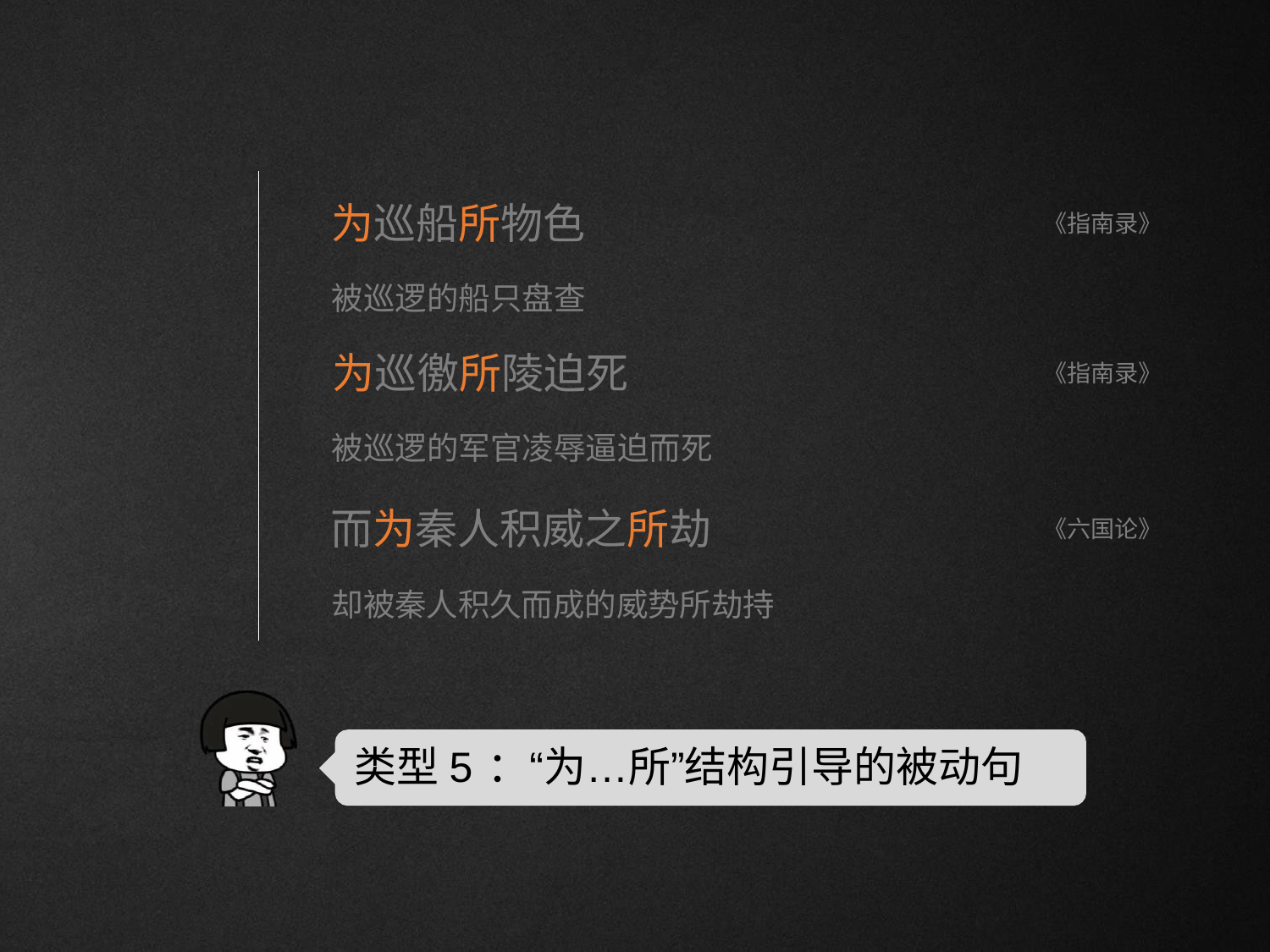

# 为巡船所物色
《指南录》
被巡逻的船只盘查
为巡徼所陵迫死
被巡逻的军官凌辱逼迫而死
《指南录》
而为秦人积威之所劫
却被秦人积久而成的威势所劫持
《六国论》

类型5：“为…所”结构引导的被动句